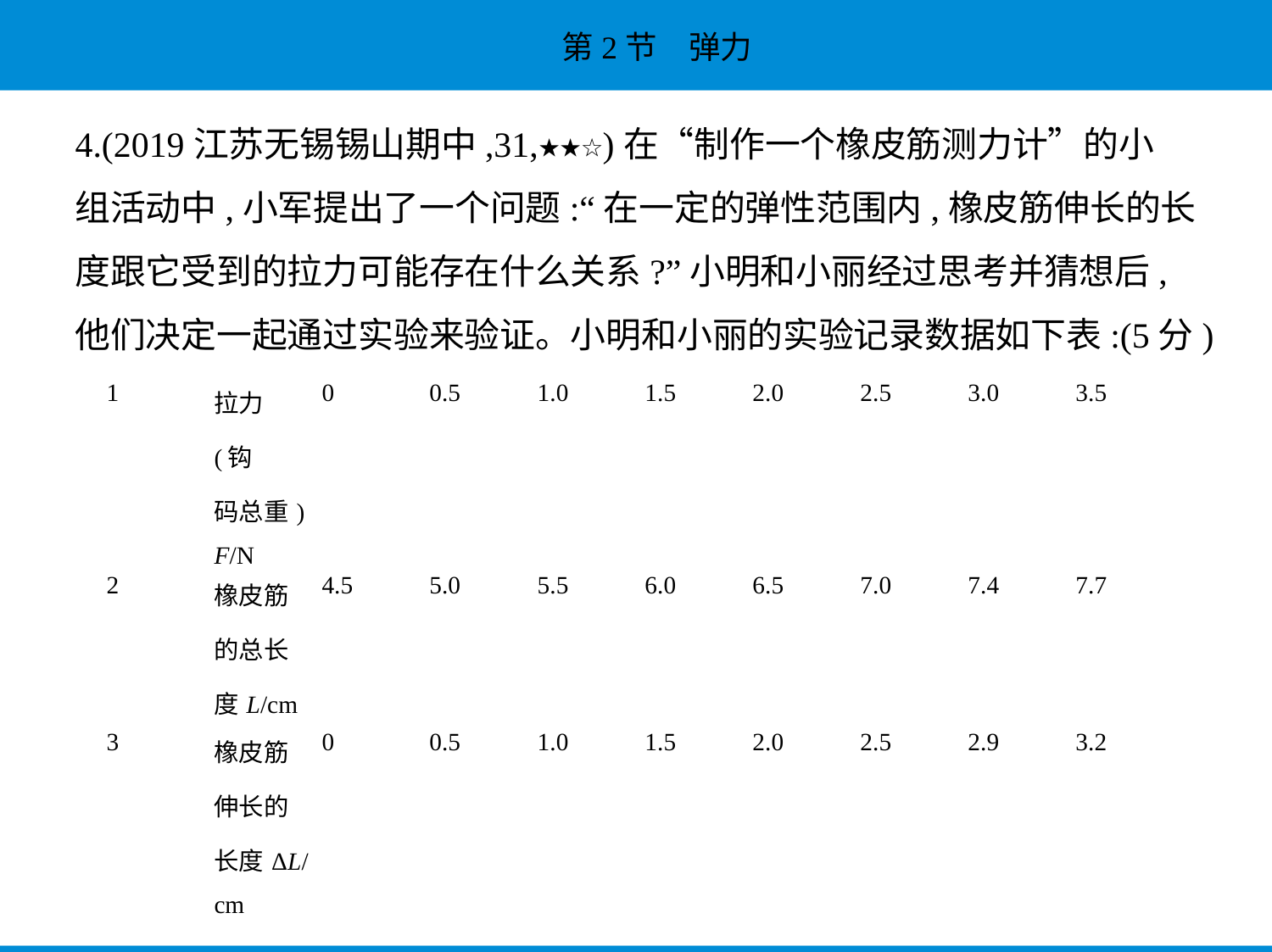

4.(2019江苏无锡锡山期中,31,★★☆)在“制作一个橡皮筋测力计”的小
组活动中,小军提出了一个问题:“在一定的弹性范围内,橡皮筋伸长的长
度跟它受到的拉力可能存在什么关系?”小明和小丽经过思考并猜想后,
他们决定一起通过实验来验证。小明和小丽的实验记录数据如下表:(5分)
| 1 | 拉力(钩 码总重) F/N | 0 | 0.5 | 1.0 | 1.5 | 2.0 | 2.5 | 3.0 | 3.5 |
| --- | --- | --- | --- | --- | --- | --- | --- | --- | --- |
| 2 | 橡皮筋 的总长 度L/cm | 4.5 | 5.0 | 5.5 | 6.0 | 6.5 | 7.0 | 7.4 | 7.7 |
| 3 | 橡皮筋 伸长的 长度ΔL/ cm | 0 | 0.5 | 1.0 | 1.5 | 2.0 | 2.5 | 2.9 | 3.2 |